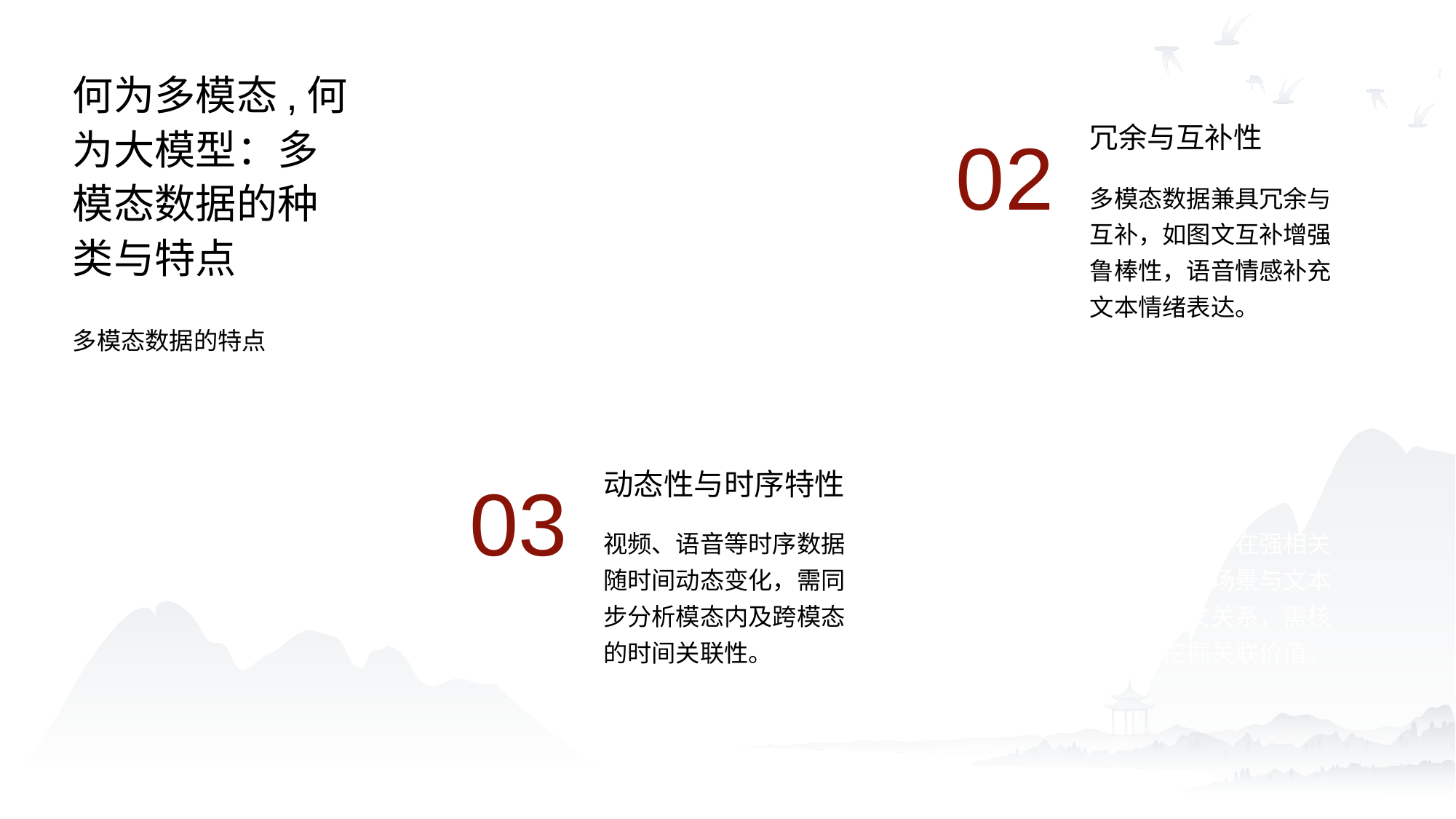

何为多模态,何为大模型：多模态数据的种类与特点

异质性与高维度
冗余与互补性
01
02
多模态数据天然异质，如视觉为像素空间，文本为离散符号，需特殊建模技术实现跨模态融合。
多模态数据兼具冗余与互补，如图文互补增强鲁棒性，语音情感补充文本情绪表达。
多模态数据的特点

动态性与时序特性
跨模态关联性
03
04
视频、语音等时序数据随时间动态变化，需同步分析模态内及跨模态的时间关联性。
多模态数据存在强相关性，如视频场景与文本字幕的互文关系，需核心算法挖掘关联价值。